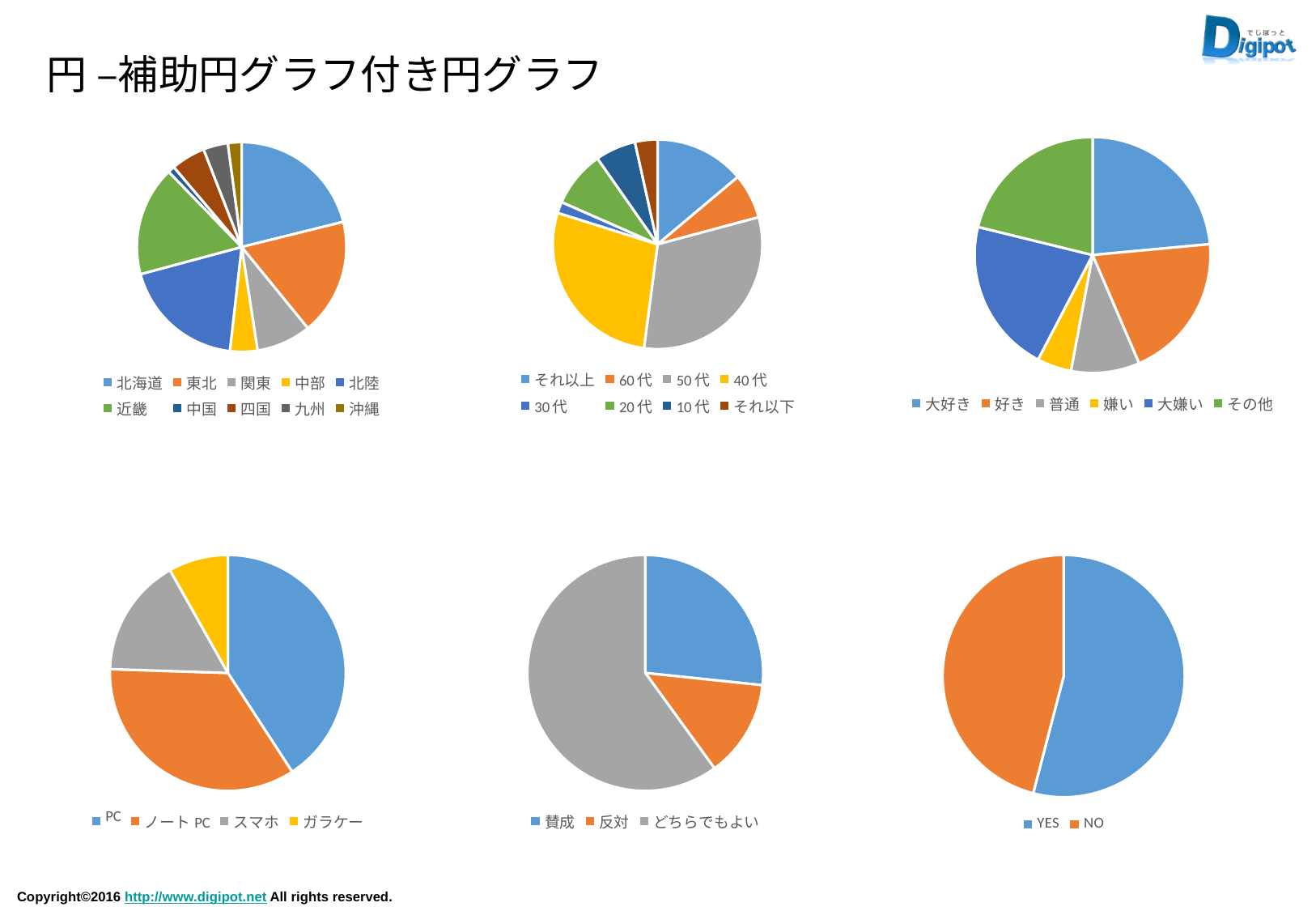

円 –補助円グラフ付き円グラフ

[unsupported chart]

[unsupported chart]

[unsupported chart]

[unsupported chart]

[unsupported chart]

[unsupported chart]